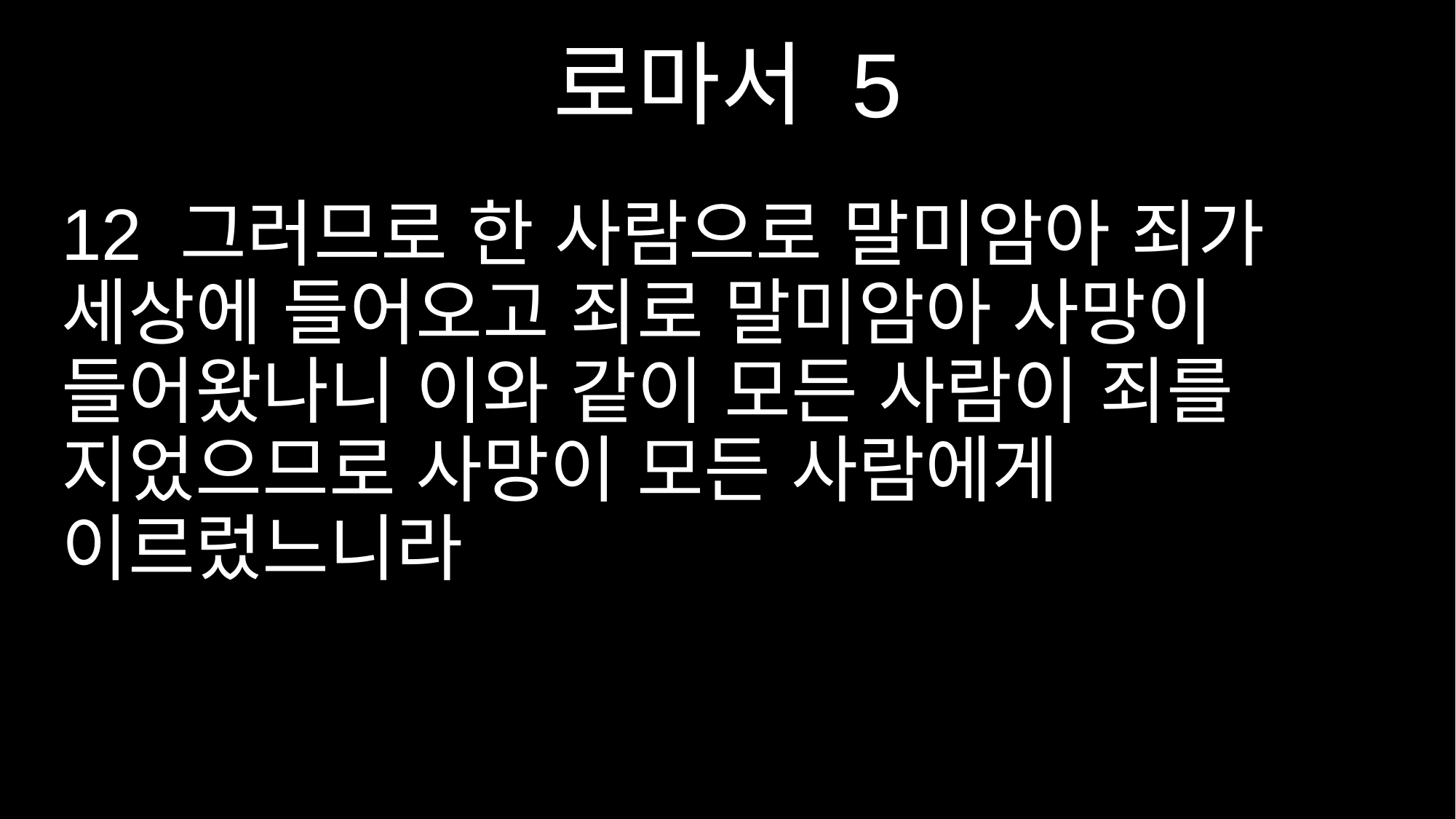

로마서 5
12 그러므로 한 사람으로 말미암아 죄가 세상에 들어오고 죄로 말미암아 사망이 들어왔나니 이와 같이 모든 사람이 죄를 지었으므로 사망이 모든 사람에게 이르렀느니라